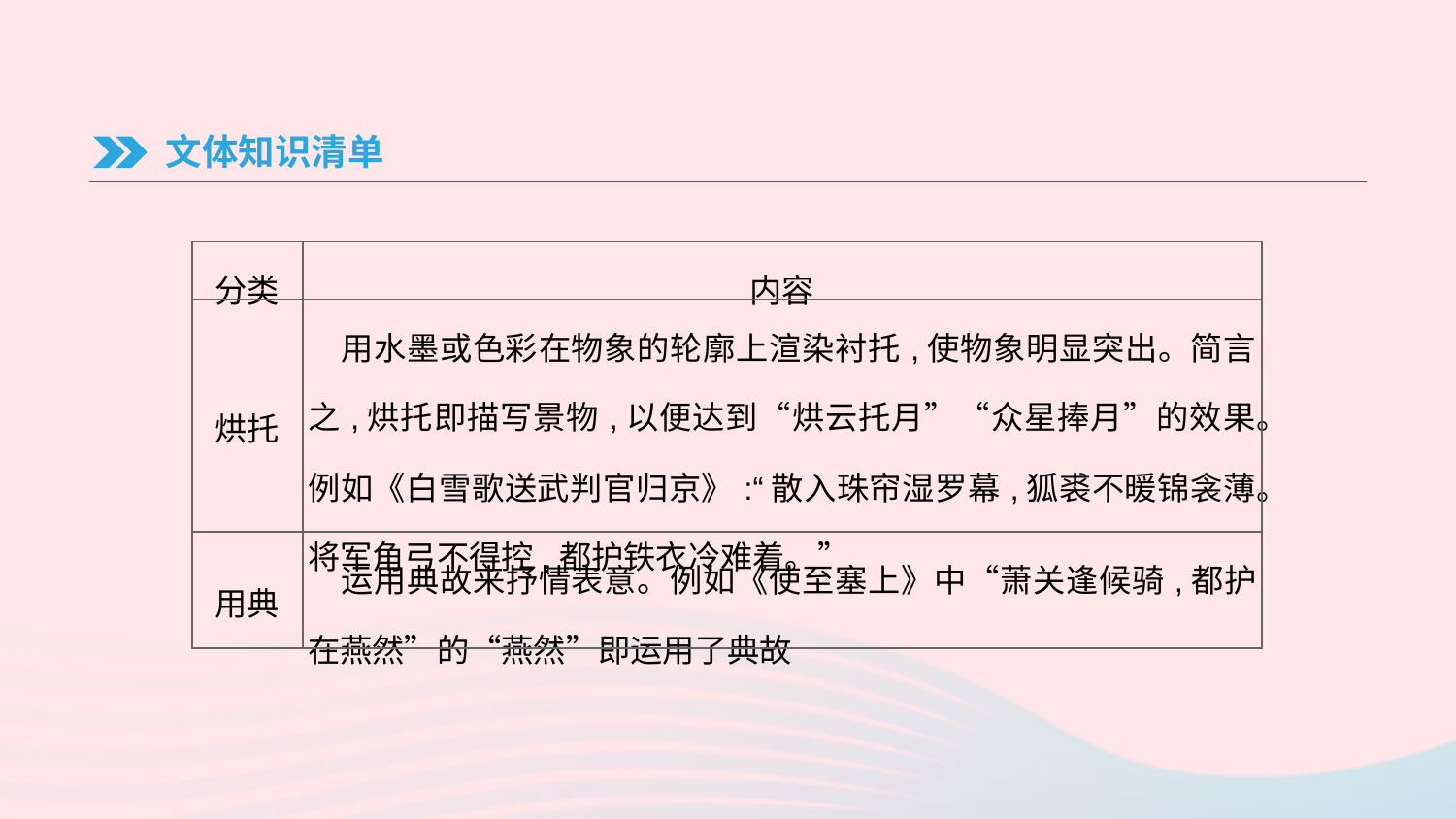

文体知识清单

| 分类 | 内容 |
| --- | --- |
| 烘托 | 用水墨或色彩在物象的轮廓上渲染衬托,使物象明显突出。简言之,烘托即描写景物,以便达到“烘云托月”“众星捧月”的效果。例如《白雪歌送武判官归京》:“散入珠帘湿罗幕,狐裘不暖锦衾薄。将军角弓不得控,都护铁衣冷难着。” |
| 用典 | 运用典故来抒情表意。例如《使至塞上》中“萧关逢候骑,都护在燕然”的“燕然”即运用了典故 |